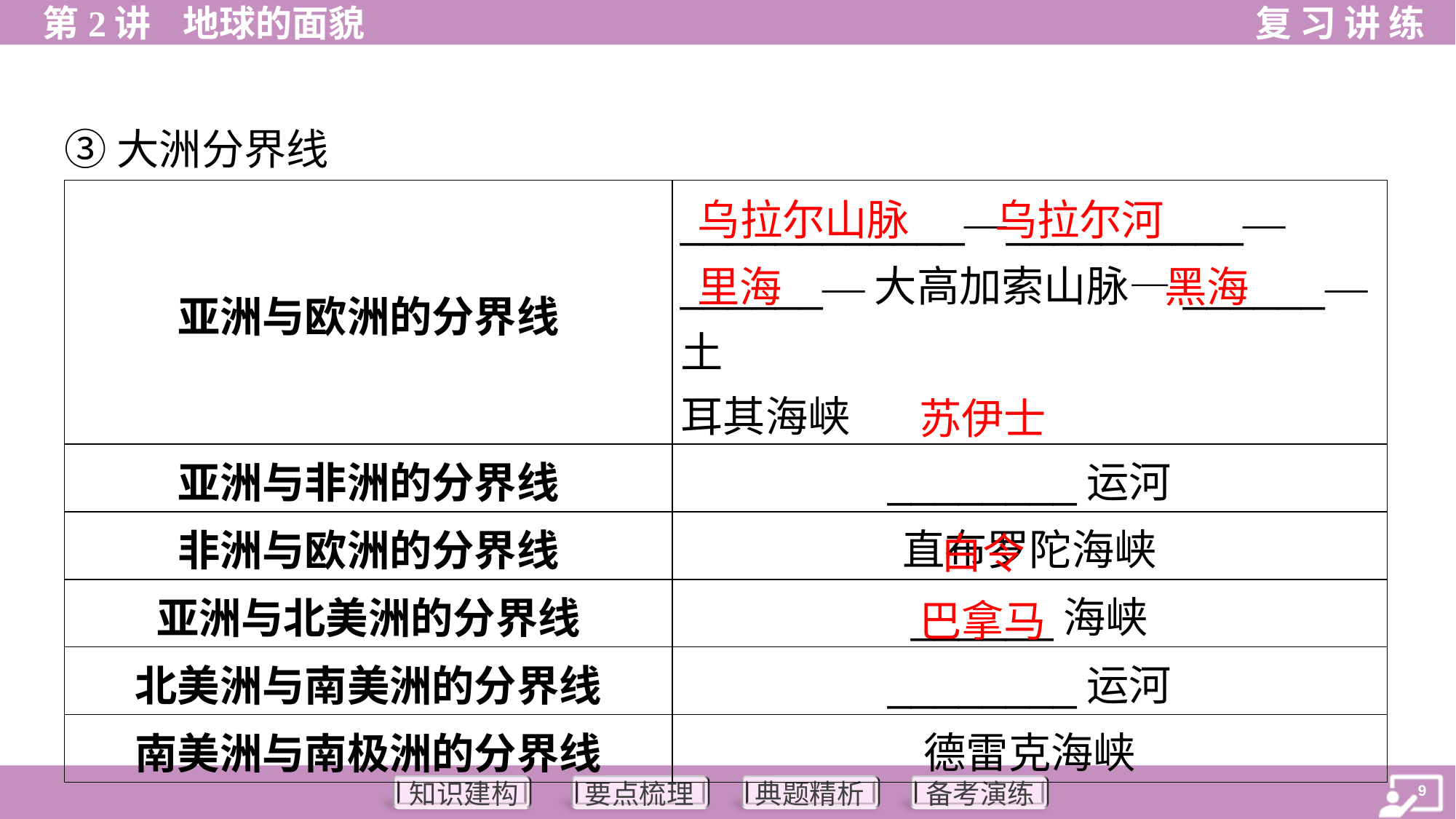

③大洲分界线
| 亚洲与欧洲的分界线 | \_\_\_\_\_\_\_\_\_\_\_\_—\_\_\_\_\_\_\_\_\_\_— \_\_\_\_\_\_—大高加索山脉—\_\_\_\_\_\_—土 耳其海峡 |
| --- | --- |
| 亚洲与非洲的分界线 | \_\_\_\_\_\_\_\_运河 |
| 非洲与欧洲的分界线 | 直布罗陀海峡 |
| 亚洲与北美洲的分界线 | \_\_\_\_\_\_海峡 |
| 北美洲与南美洲的分界线 | \_\_\_\_\_\_\_\_运河 |
| 南美洲与南极洲的分界线 | 德雷克海峡 |
乌拉尔山脉
乌拉尔河
里海
黑海
苏伊士
白令
巴拿马